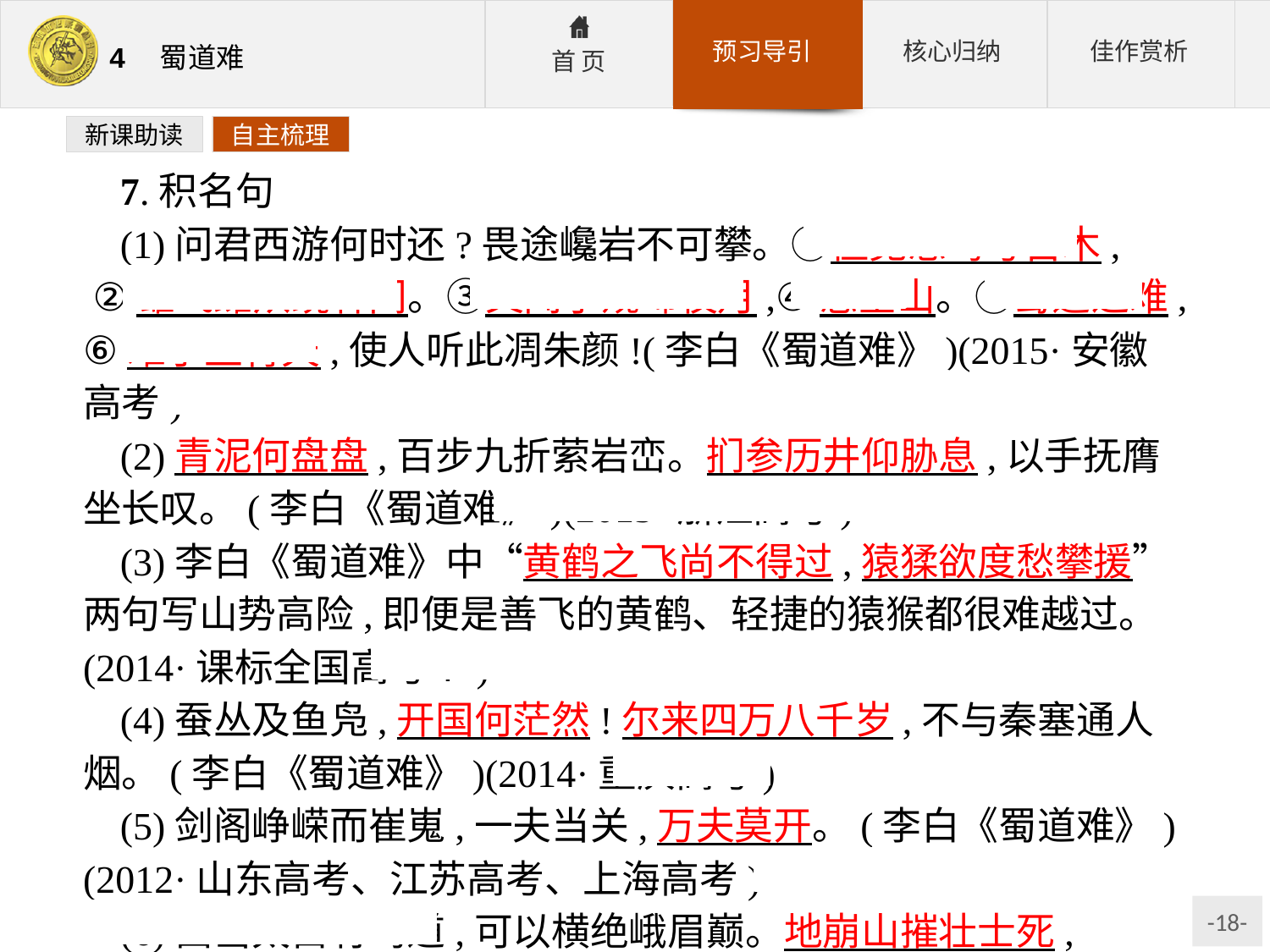

新课助读
自主梳理
7.积名句
(1)问君西游何时还?畏途巉岩不可攀。①但见悲鸟号古木,        ②雄飞雌从绕林间。③又闻子规啼夜月,④愁空山。⑤蜀道之难,⑥难于上青天,使人听此凋朱颜!(李白《蜀道难》)(2015·安徽高考)
(2)青泥何盘盘,百步九折萦岩峦。扪参历井仰胁息,以手抚膺坐长叹。(李白《蜀道难》)(2015·浙江高考)
(3)李白《蜀道难》中“黄鹤之飞尚不得过,猿猱欲度愁攀援”两句写山势高险,即便是善飞的黄鹤、轻捷的猿猴都很难越过。(2014·课标全国高考Ⅰ)
(4)蚕丛及鱼凫,开国何茫然!尔来四万八千岁,不与秦塞通人烟。(李白《蜀道难》)(2014·重庆高考)
(5)剑阁峥嵘而崔嵬,一夫当关,万夫莫开。(李白《蜀道难》)(2012·山东高考、江苏高考、上海高考)
(6)西当太白有鸟道,可以横绝峨眉巅。地崩山摧壮士死,                         然后天梯石栈相钩连。(李白《蜀道难》)(2012·浙江高考)